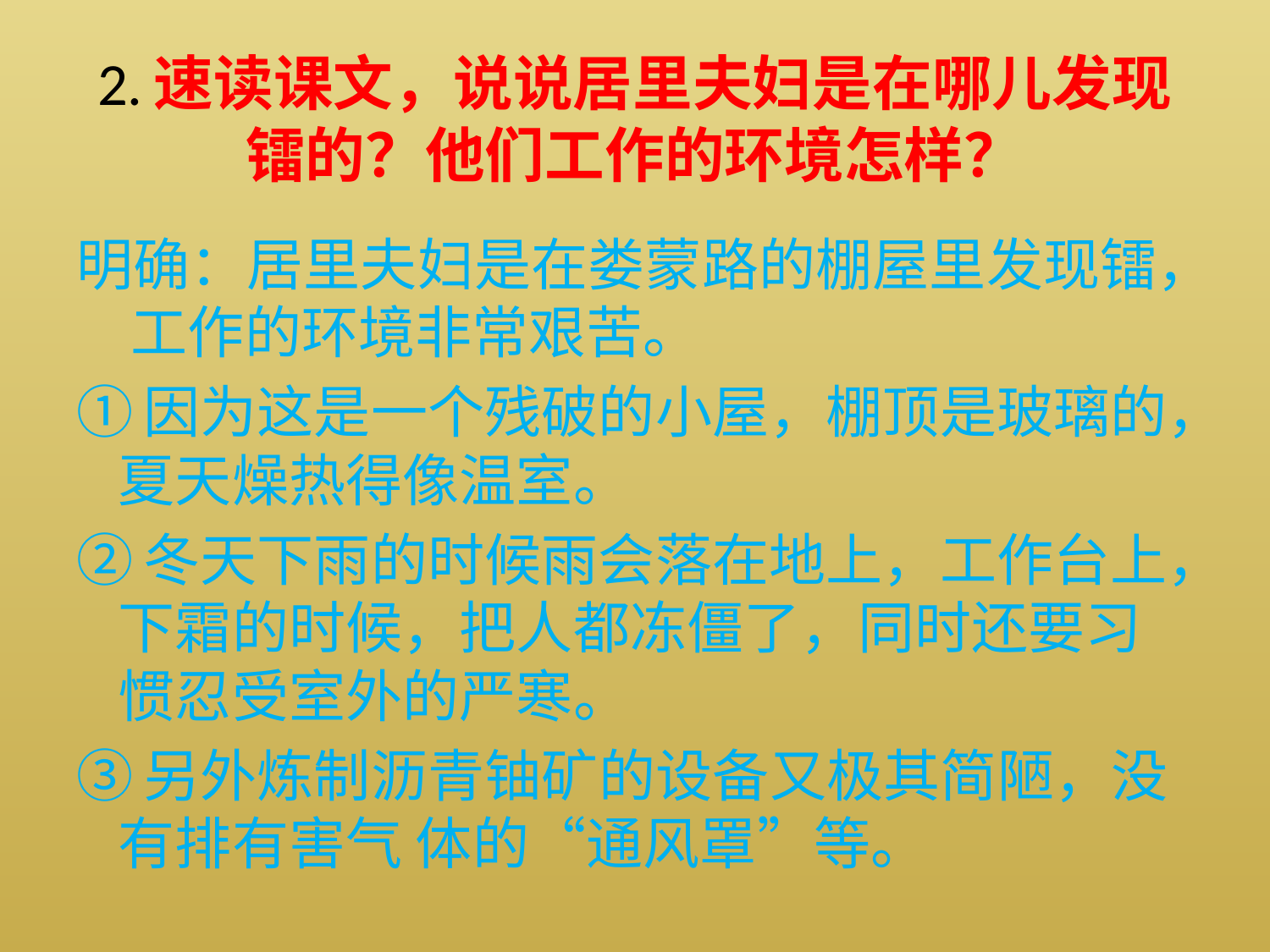

# 2.速读课文，说说居里夫妇是在哪儿发现镭的？他们工作的环境怎样？
明确：居里夫妇是在娄蒙路的棚屋里发现镭， 工作的环境非常艰苦。
①因为这是一个残破的小屋，棚顶是玻璃的，夏天燥热得像温室。
②冬天下雨的时候雨会落在地上，工作台上，下霜的时候，把人都冻僵了，同时还要习惯忍受室外的严寒。
③另外炼制沥青铀矿的设备又极其简陋，没有排有害气 体的“通风罩”等。